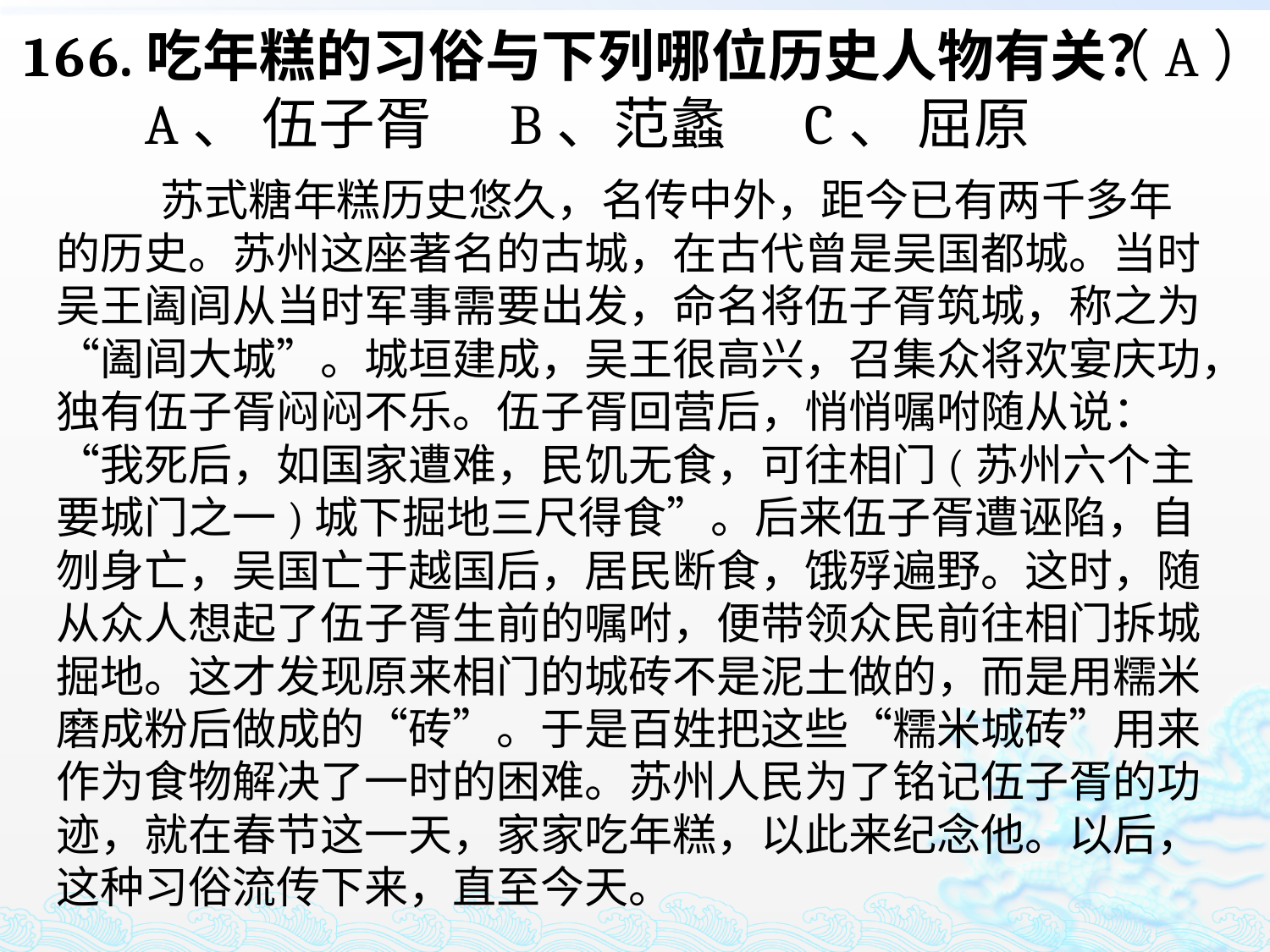

166.吃年糕的习俗与下列哪位历史人物有关？
          A、 伍子胥     B、范蠡     C、 屈原
（A）
         苏式糖年糕历史悠久，名传中外，距今已有两千多年的历史。苏州这座著名的古城，在古代曾是吴国都城。当时吴王阖闾从当时军事需要出发，命名将伍子胥筑城，称之为“阖闾大城”。城垣建成，吴王很高兴，召集众将欢宴庆功，独有伍子胥闷闷不乐。伍子胥回营后，悄悄嘱咐随从说：“我死后，如国家遭难，民饥无食，可往相门(苏州六个主要城门之一)城下掘地三尺得食”。后来伍子胥遭诬陷，自刎身亡，吴国亡于越国后，居民断食，饿殍遍野。这时，随从众人想起了伍子胥生前的嘱咐，便带领众民前往相门拆城掘地。这才发现原来相门的城砖不是泥土做的，而是用糯米磨成粉后做成的“砖”。于是百姓把这些“糯米城砖”用来作为食物解决了一时的困难。苏州人民为了铭记伍子胥的功迹，就在春节这一天，家家吃年糕，以此来纪念他。以后，这种习俗流传下来，直至今天。